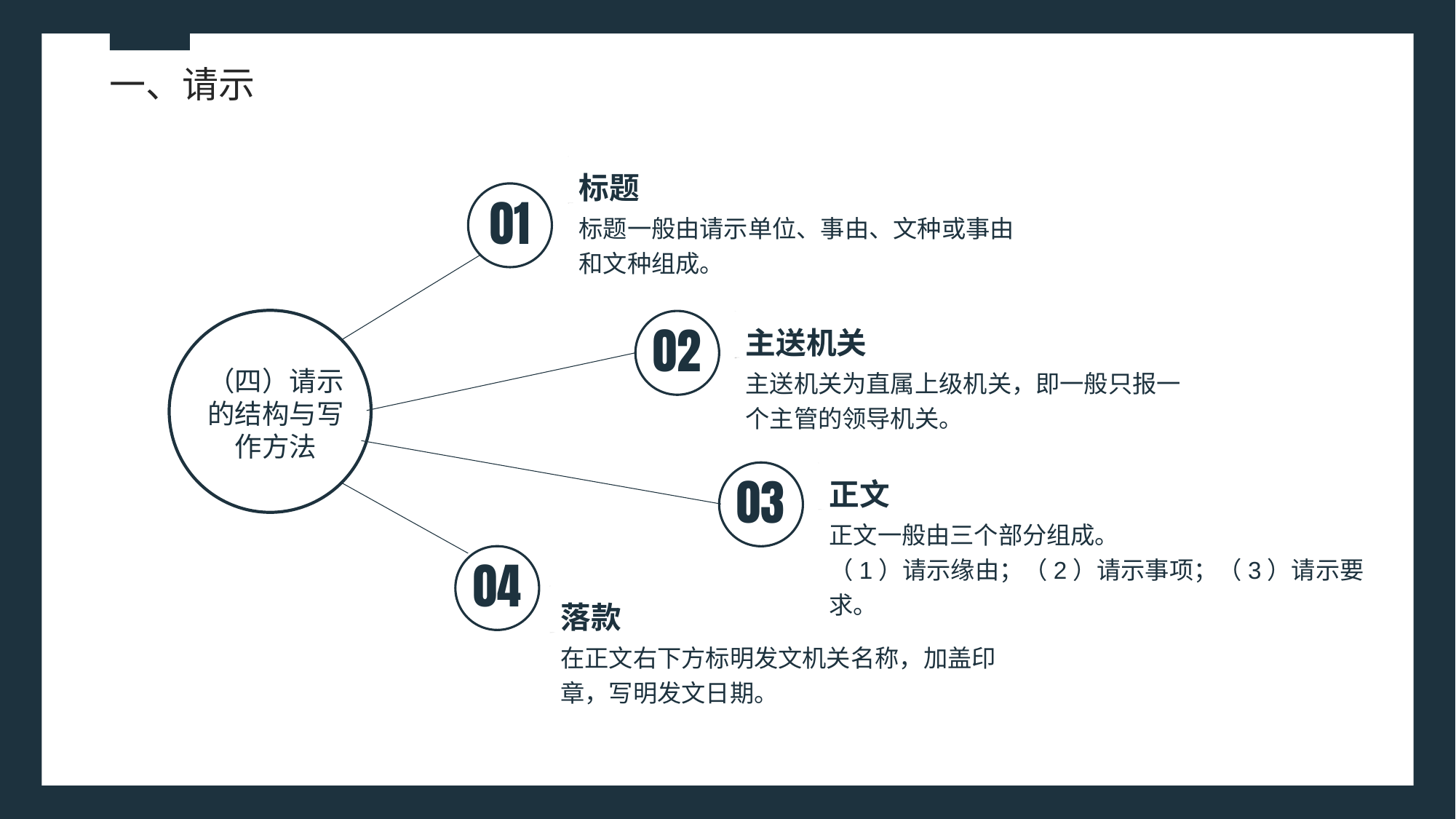

一、请示
标题
标题一般由请示单位、事由、文种或事由和文种组成。

01

02
主送机关
主送机关为直属上级机关，即一般只报一个主管的领导机关。
（四）请示的结构与写作方法

03
正文
正文一般由三个部分组成。
（1）请示缘由；（2）请示事项；（3）请示要求。

04
落款
在正文右下方标明发文机关名称，加盖印章，写明发文日期。